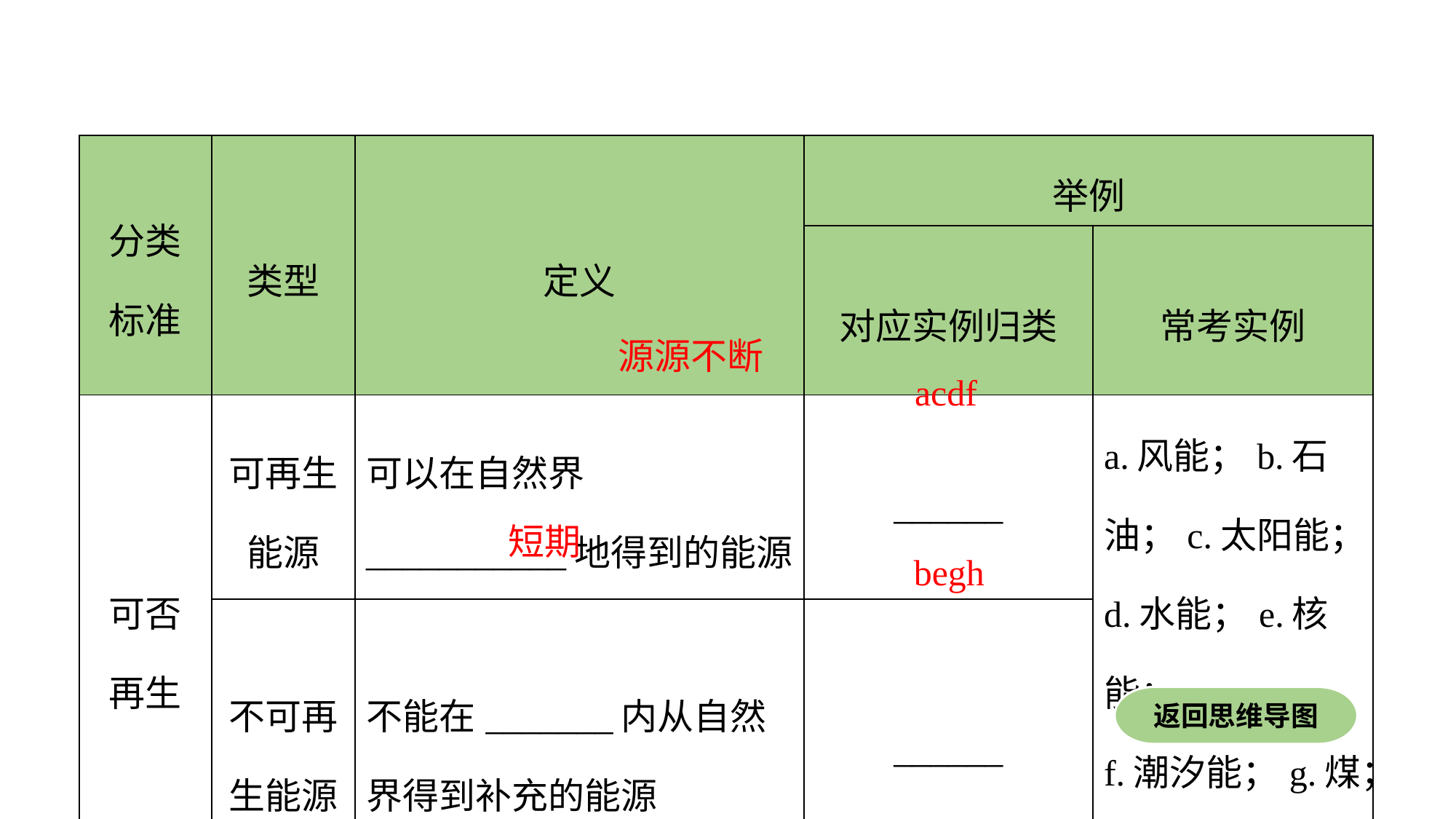

| 分类 标准 | 类型 | 定义 | 举例 |  |
| --- | --- | --- | --- | --- |
|  |  |  | 对应实例归类 | 常考实例 |
| 可否 再生 | 可再生能源 | 可以在自然界\_\_\_\_\_\_\_\_\_\_\_地得到的能源 | \_\_\_\_\_\_ | a.风能；b.石油；c.太阳能；d.水能；e.核能； f.潮汐能；g.煤；h.天然气 |
|  | 不可再 生能源 | 不能在\_\_\_\_\_\_\_内从自然界得到补充的能源 | \_\_\_\_\_\_ |  |
源源不断
acdf
短期
begh
返回思维导图